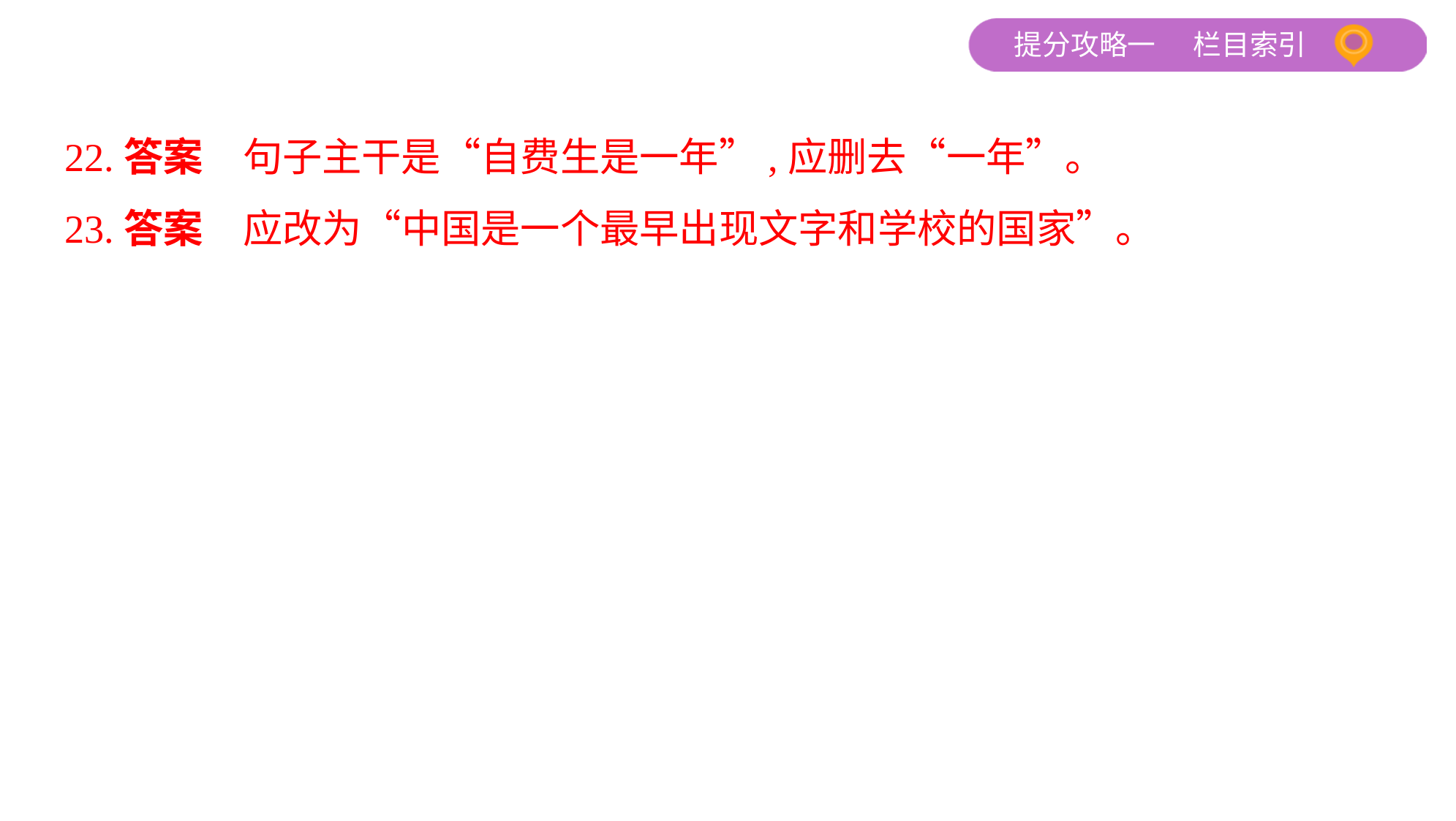

22.答案　句子主干是“自费生是一年”,应删去“一年”。
23.答案　应改为“中国是一个最早出现文字和学校的国家”。